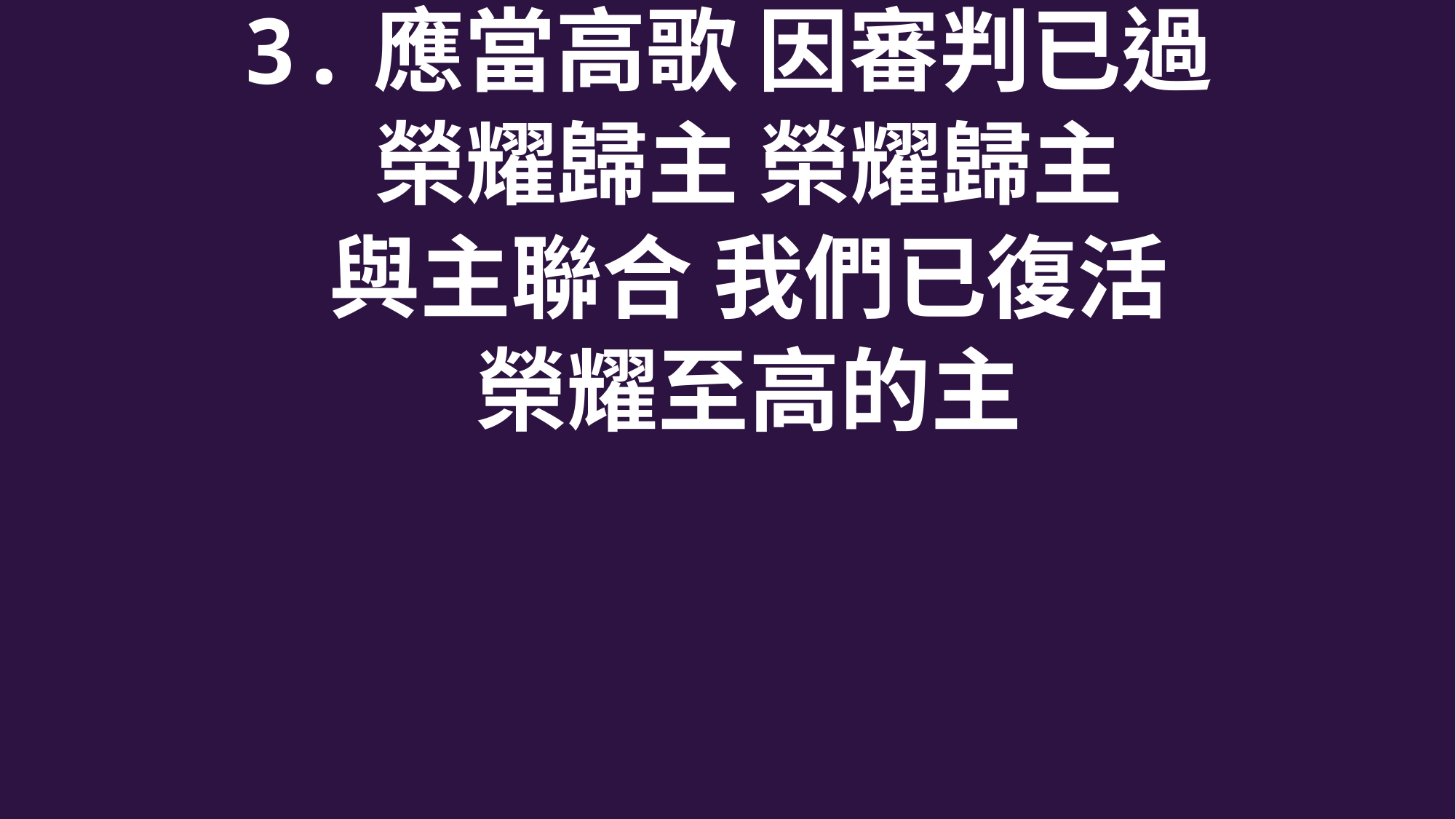

3.應當高歌 因審判已過
 榮耀歸主 榮耀歸主
 與主聯合 我們已復活
 榮耀至高的主